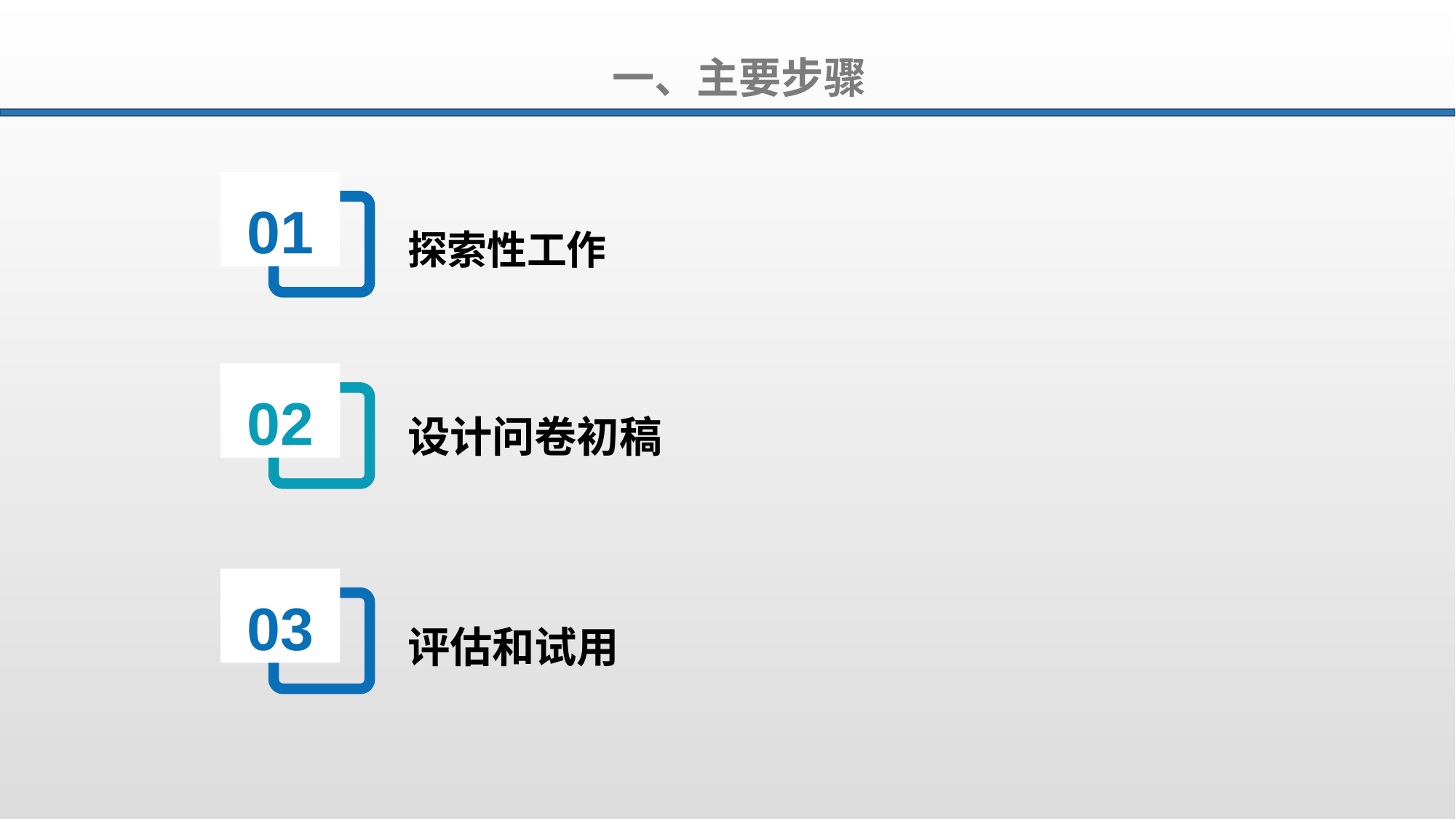

一、主要步骤

01

探索性工作
02

设计问卷初稿
03

评估和试用